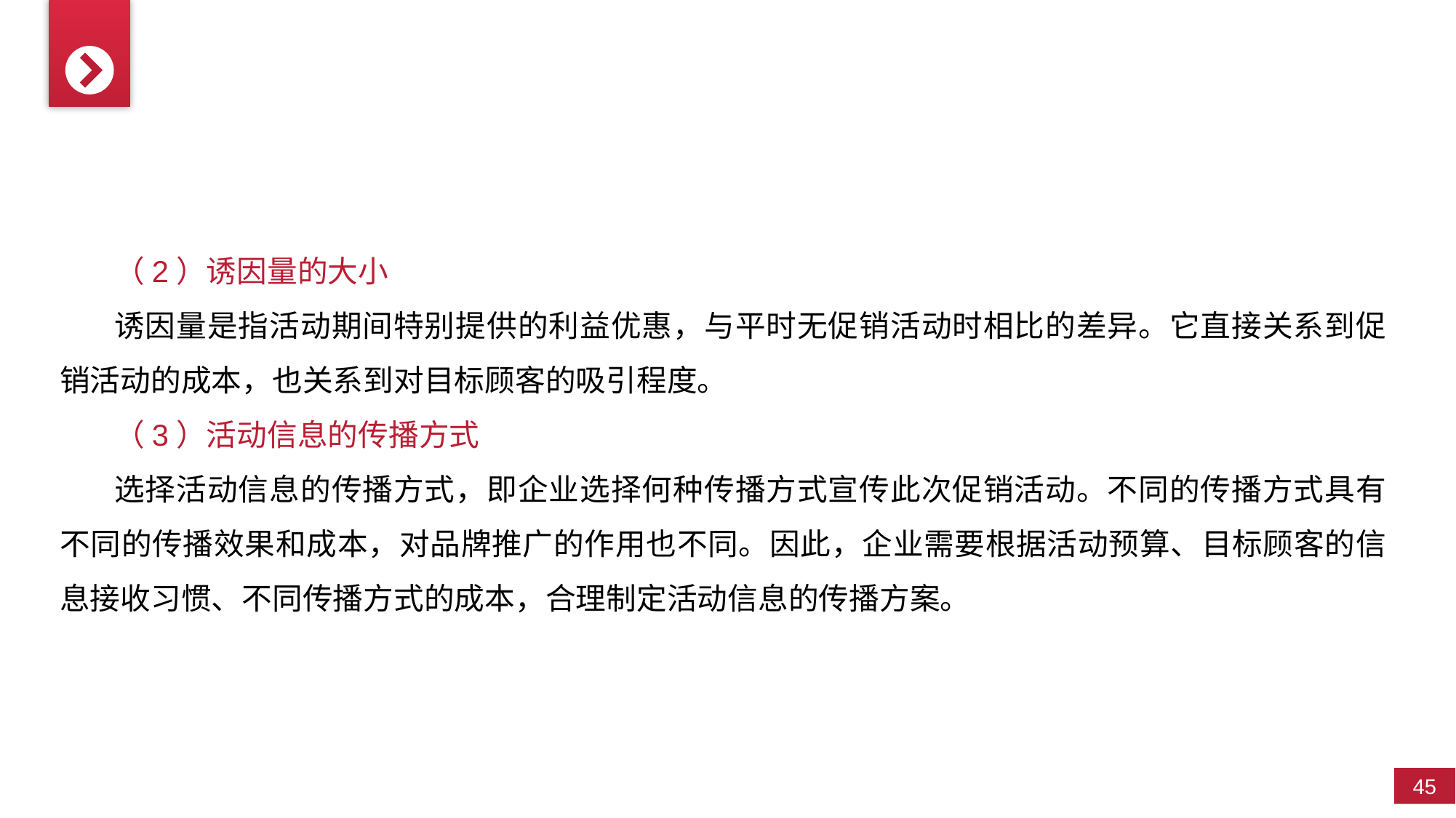

（2）诱因量的大小
诱因量是指活动期间特别提供的利益优惠，与平时无促销活动时相比的差异。它直接关系到促销活动的成本，也关系到对目标顾客的吸引程度。
（3）活动信息的传播方式
选择活动信息的传播方式，即企业选择何种传播方式宣传此次促销活动。不同的传播方式具有不同的传播效果和成本，对品牌推广的作用也不同。因此，企业需要根据活动预算、目标顾客的信息接收习惯、不同传播方式的成本，合理制定活动信息的传播方案。